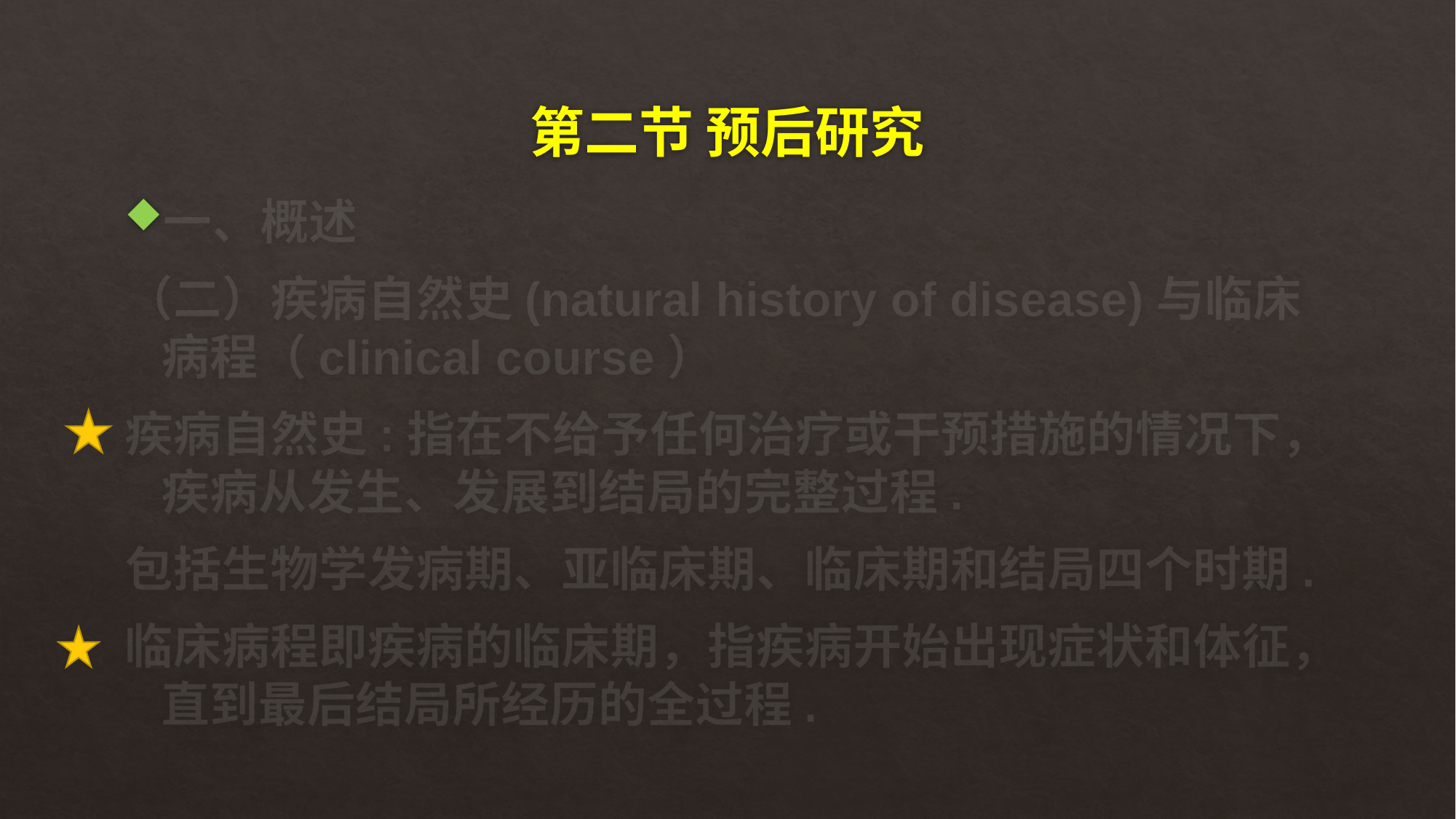

# 第二节 预后研究
一、概述
（二）疾病自然史(natural history of disease)与临床病程（clinical course）
疾病自然史:指在不给予任何治疗或干预措施的情况下，疾病从发生、发展到结局的完整过程.
包括生物学发病期、亚临床期、临床期和结局四个时期.
临床病程即疾病的临床期，指疾病开始出现症状和体征，直到最后结局所经历的全过程.